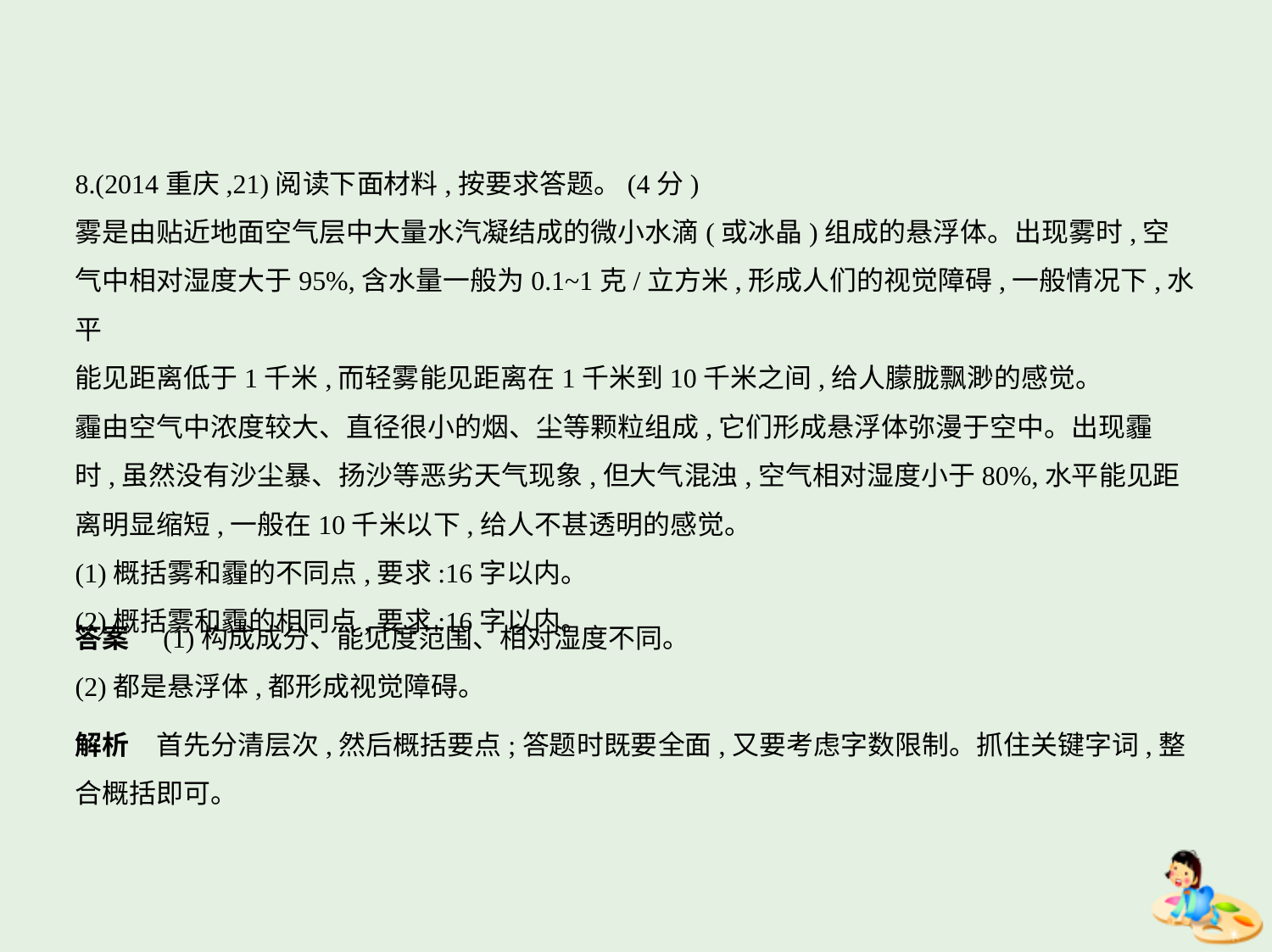

8.(2014重庆,21)阅读下面材料,按要求答题。(4分)
雾是由贴近地面空气层中大量水汽凝结成的微小水滴(或冰晶)组成的悬浮体。出现雾时,空
气中相对湿度大于95%,含水量一般为0.1~1克/立方米,形成人们的视觉障碍,一般情况下,水平
能见距离低于1千米,而轻雾能见距离在1千米到10千米之间,给人朦胧飘渺的感觉。
霾由空气中浓度较大、直径很小的烟、尘等颗粒组成,它们形成悬浮体弥漫于空中。出现霾
时,虽然没有沙尘暴、扬沙等恶劣天气现象,但大气混浊,空气相对湿度小于80%,水平能见距
离明显缩短,一般在10千米以下,给人不甚透明的感觉。
(1)概括雾和霾的不同点,要求:16字以内。
(2)概括雾和霾的相同点,要求:16字以内。
答案　(1)构成成分、能见度范围、相对湿度不同。
(2)都是悬浮体,都形成视觉障碍。
解析　首先分清层次,然后概括要点;答题时既要全面,又要考虑字数限制。抓住关键字词,整
合概括即可。